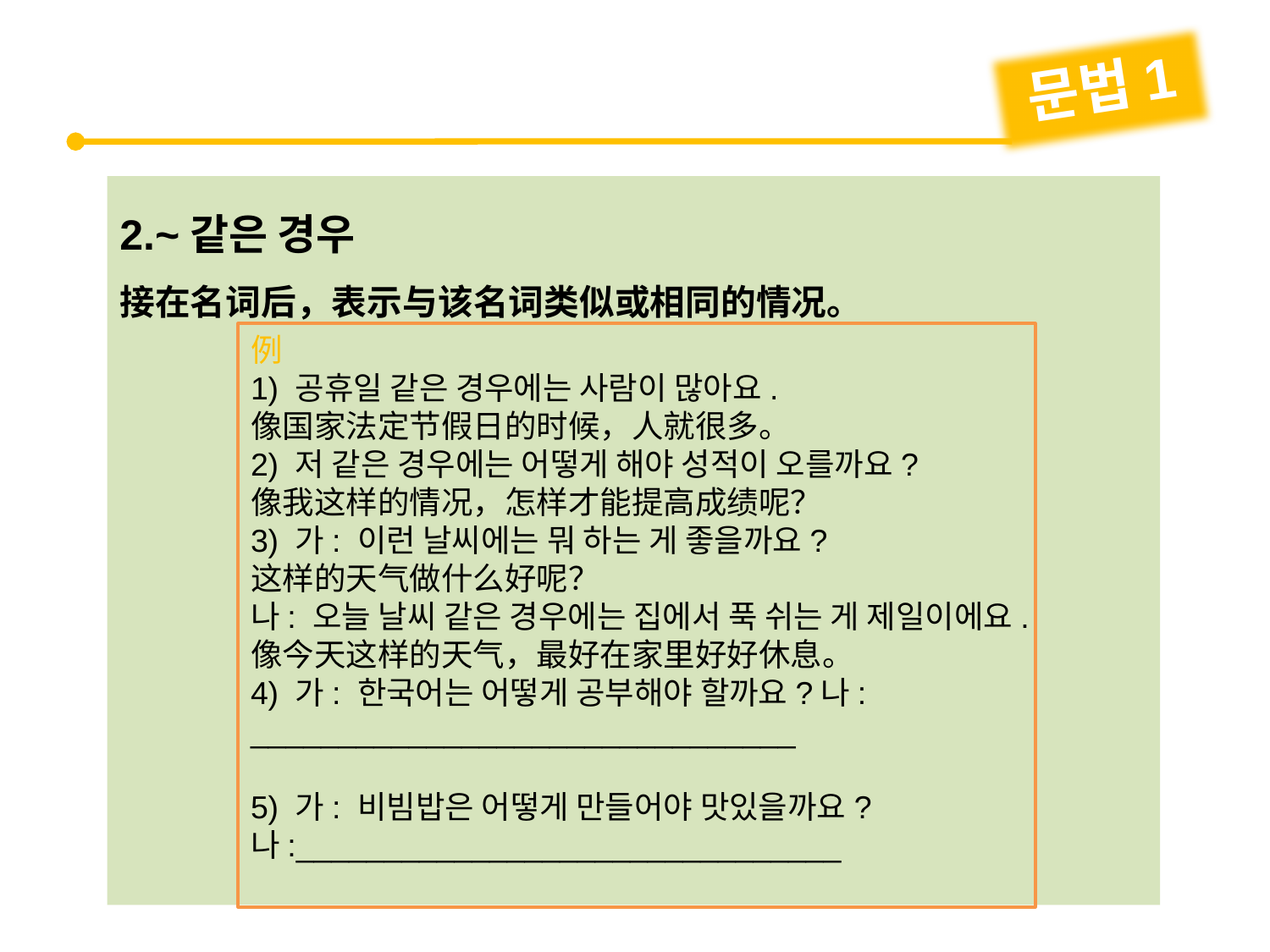

문법1
2.~같은 경우
接在名词后，表示与该名词类似或相同的情况。

例
1) 공휴일 같은 경우에는 사람이 많아요.
像国家法定节假日的时候，人就很多。
2) 저 같은 경우에는 어떻게 해야 성적이 오를까요?
像我这样的情况，怎样才能提高成绩呢？
3) 가: 이런 날씨에는 뭐 하는 게 좋을까요?
这样的天气做什么好呢？
나: 오늘 날씨 같은 경우에는 집에서 푹 쉬는 게 제일이에요.
像今天这样的天气，最好在家里好好休息。
4) 가: 한국어는 어떻게 공부해야 할까요?나: _______________________________
5) 가: 비빔밥은 어떻게 만들어야 맛있을까요?나:_______________________________